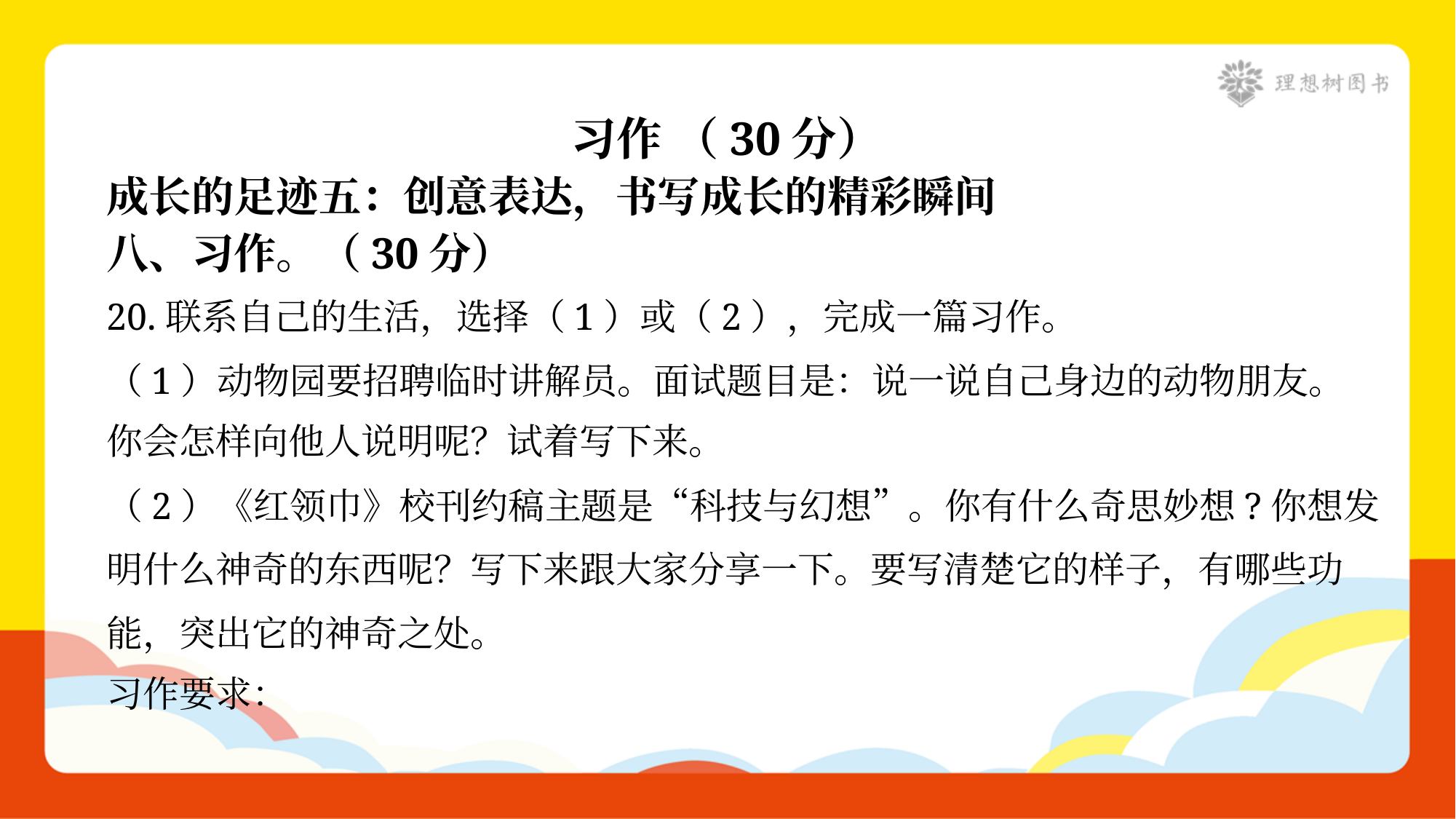

习作 （30分）
成长的足迹五：创意表达，书写成长的精彩瞬间
八、习作。（30分）
20.联系自己的生活，选择（1）或（2），完成一篇习作。
（1）动物园要招聘临时讲解员。面试题目是：说一说自己身边的动物朋友。
你会怎样向他人说明呢？试着写下来。
（2）《红领巾》校刊约稿主题是“科技与幻想”。你有什么奇思妙想?你想发
明什么神奇的东西呢？写下来跟大家分享一下。要写清楚它的样子，有哪些功
能，突出它的神奇之处。
习作要求：